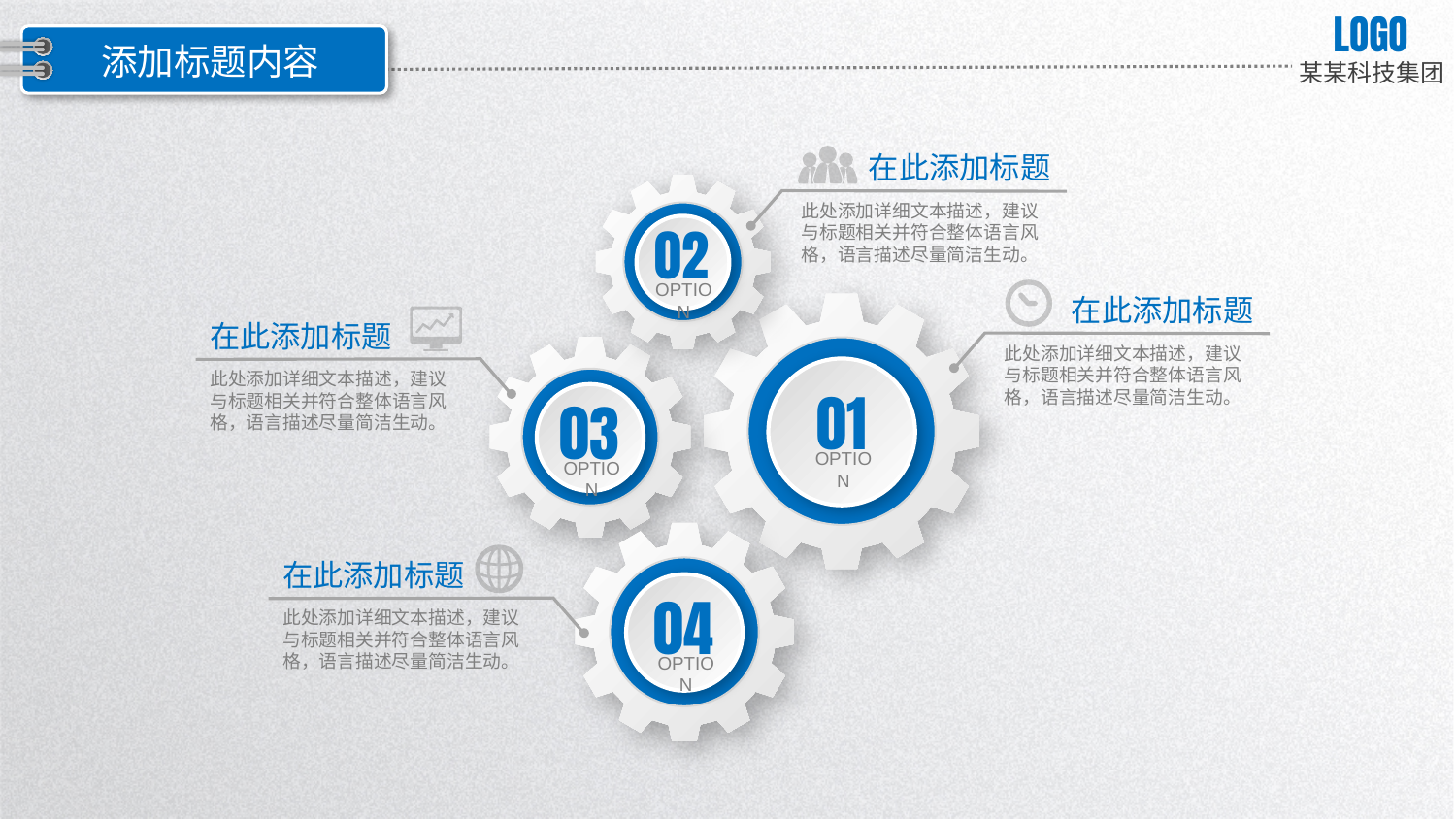

LOGO
某某科技集团

添加标题内容
在此添加标题

此处添加详细文本描述，建议与标题相关并符合整体语言风格，语言描述尽量简洁生动。

02
OPTION

在此添加标题

此处添加详细文本描述，建议与标题相关并符合整体语言风格，语言描述尽量简洁生动。

01
OPTION

在此添加标题

此处添加详细文本描述，建议与标题相关并符合整体语言风格，语言描述尽量简洁生动。

03
OPTION

04
OPTION

在此添加标题

此处添加详细文本描述，建议与标题相关并符合整体语言风格，语言描述尽量简洁生动。